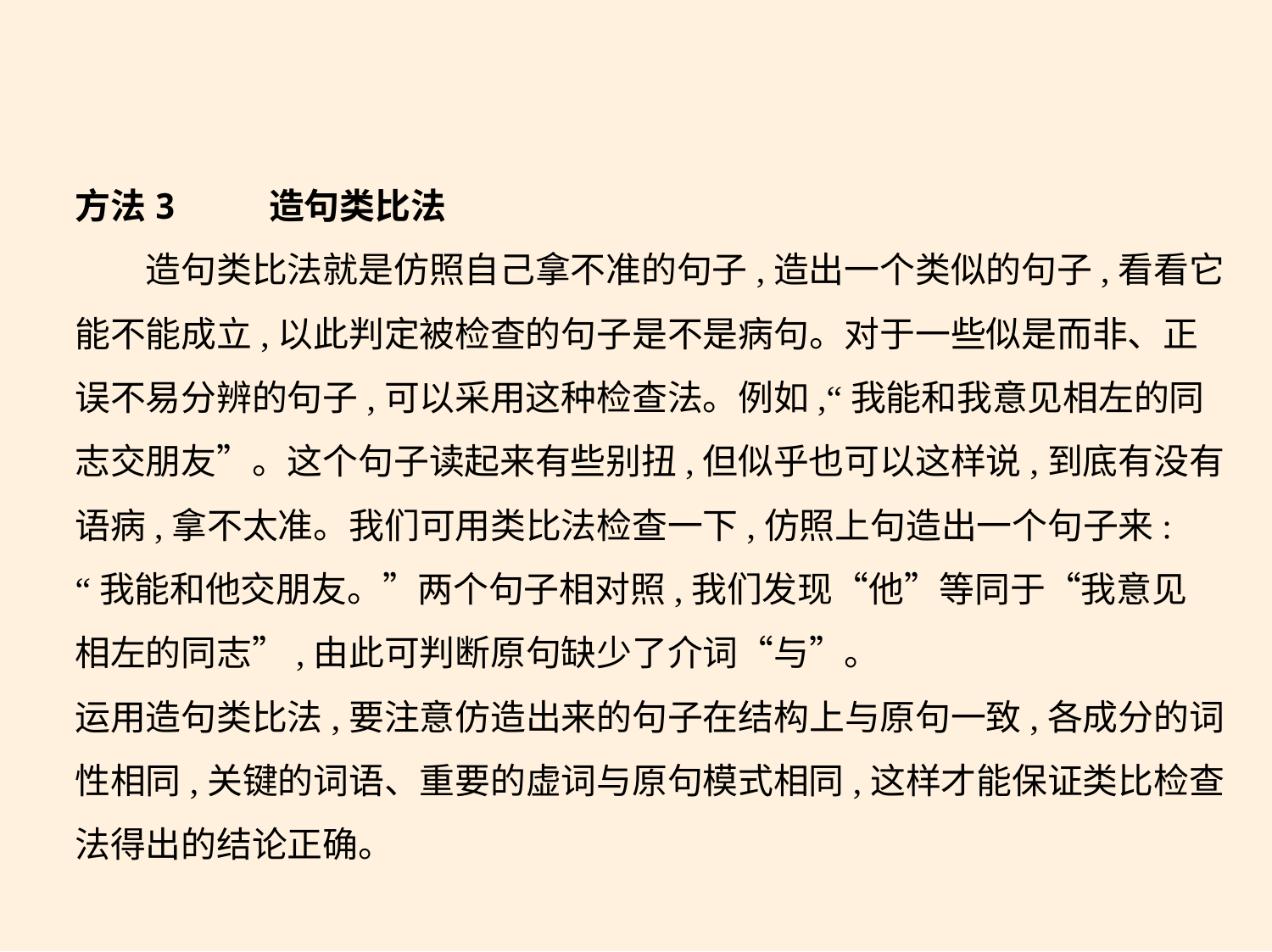

方法3    造句类比法
　　造句类比法就是仿照自己拿不准的句子,造出一个类似的句子,看看它
能不能成立,以此判定被检查的句子是不是病句。对于一些似是而非、正
误不易分辨的句子,可以采用这种检查法。例如,“我能和我意见相左的同
志交朋友”。这个句子读起来有些别扭,但似乎也可以这样说,到底有没有
语病,拿不太准。我们可用类比法检查一下,仿照上句造出一个句子来:
“我能和他交朋友。”两个句子相对照,我们发现“他”等同于“我意见
相左的同志”,由此可判断原句缺少了介词“与”。
运用造句类比法,要注意仿造出来的句子在结构上与原句一致,各成分的词
性相同,关键的词语、重要的虚词与原句模式相同,这样才能保证类比检查
法得出的结论正确。